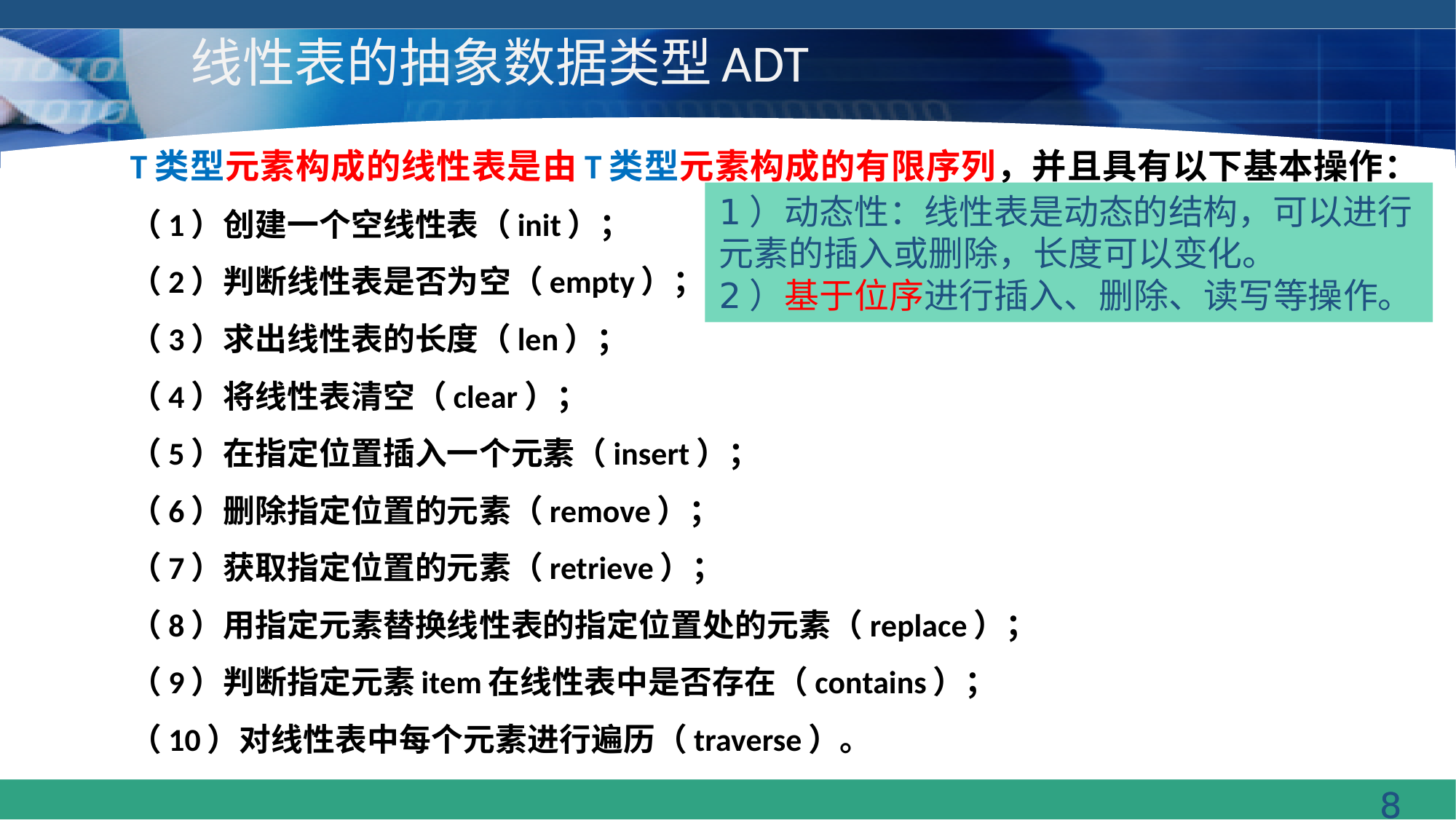

# 线性表的抽象数据类型ADT
T类型元素构成的线性表是由T类型元素构成的有限序列，并且具有以下基本操作：
（1）创建一个空线性表（init）；
（2）判断线性表是否为空（empty）；
（3）求出线性表的长度（len）；
（4）将线性表清空（clear）；
（5）在指定位置插入一个元素（insert）；
（6）删除指定位置的元素（remove）；
（7）获取指定位置的元素（retrieve）；
（8）用指定元素替换线性表的指定位置处的元素（replace）；
（9）判断指定元素item在线性表中是否存在（contains）；
（10）对线性表中每个元素进行遍历（traverse）。

1）动态性：线性表是动态的结构，可以进行元素的插入或删除，长度可以变化。
2）基于位序进行插入、删除、读写等操作。